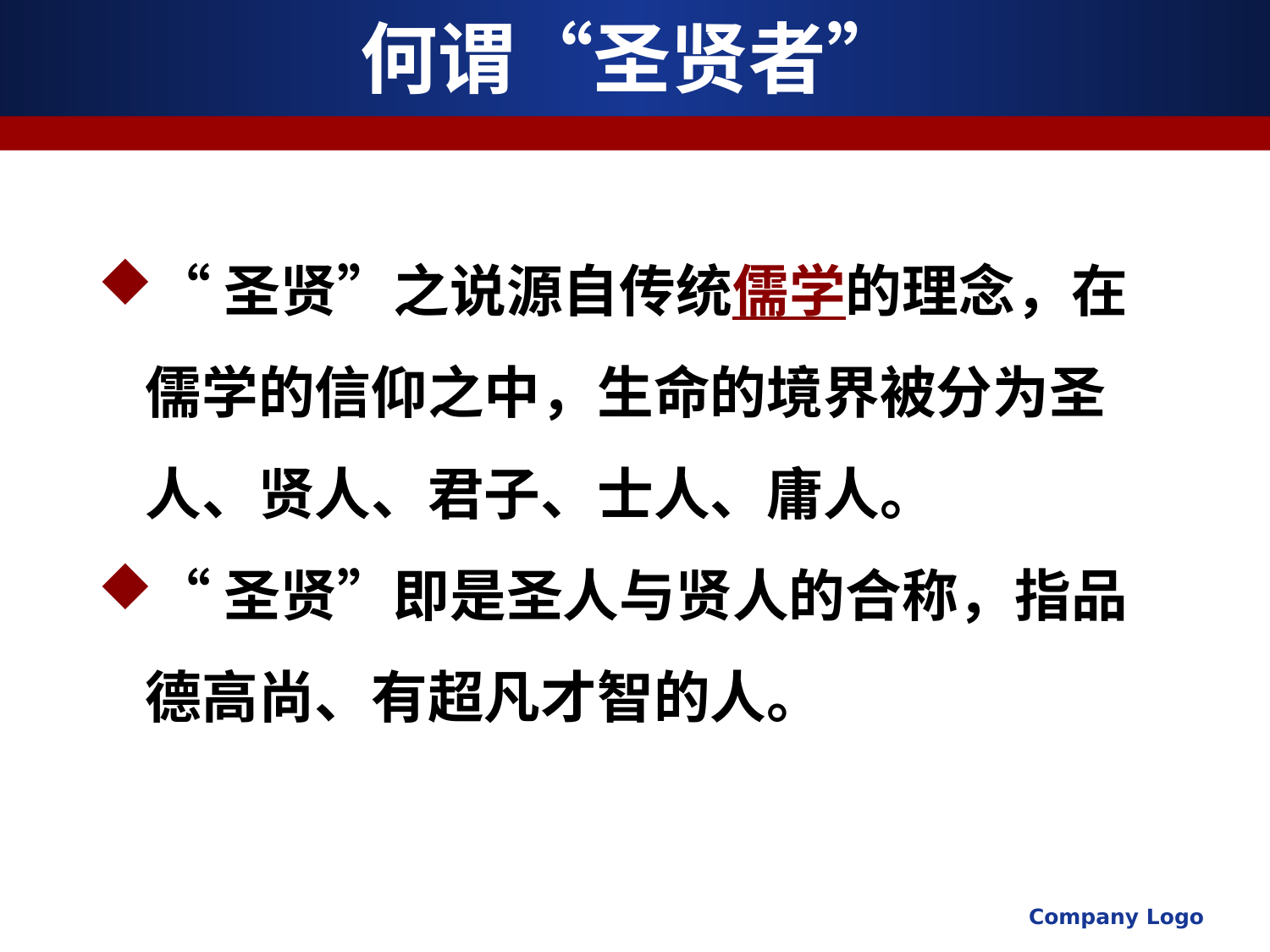

# 何谓“圣贤者”

“圣贤”之说源自传统儒学的理念，在儒学的信仰之中，生命的境界被分为圣人、贤人、君子、士人、庸人。
“圣贤”即是圣人与贤人的合称，指品德高尚、有超凡才智的人。
Company Logo